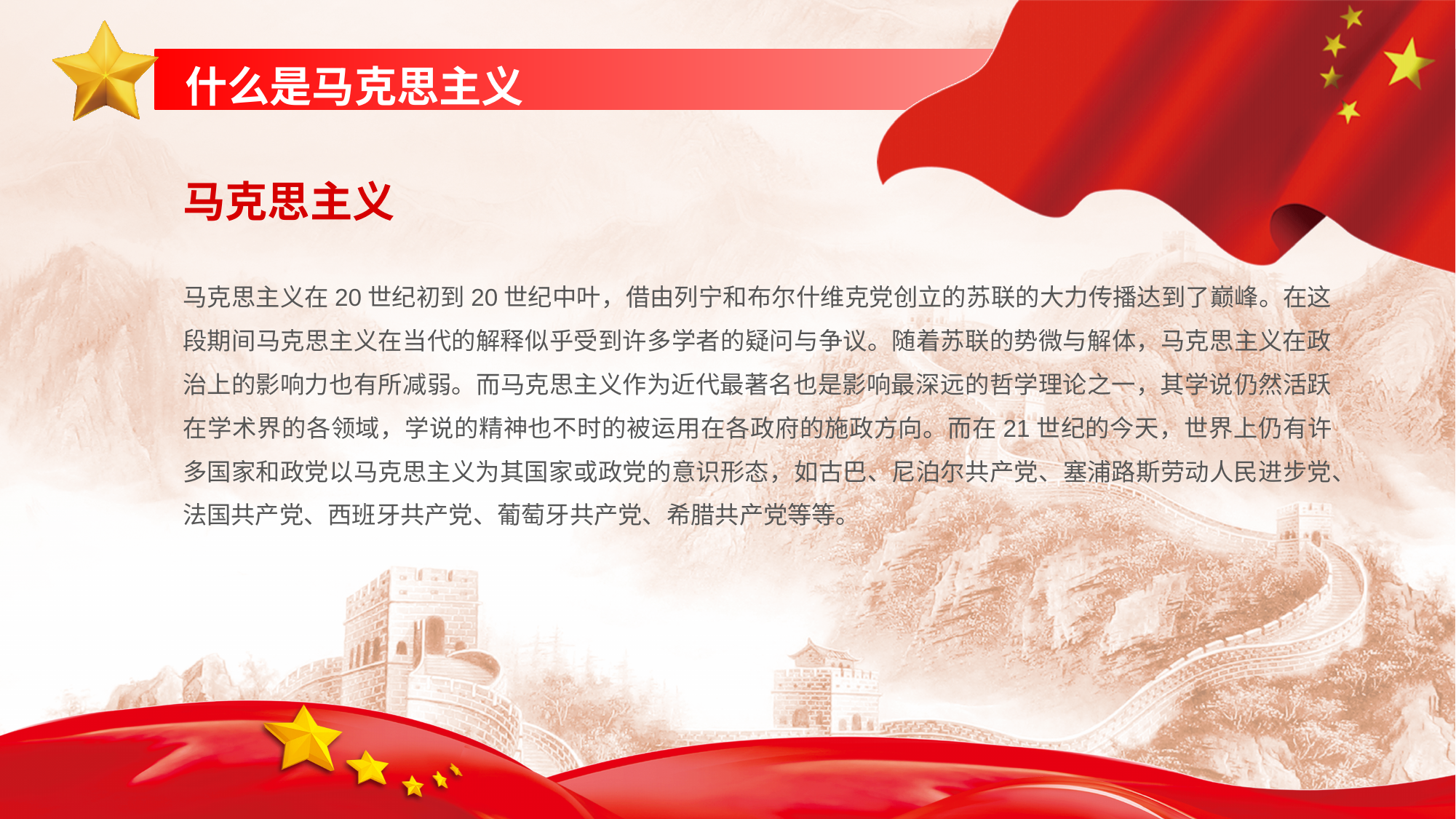

什么是马克思主义
马克思主义
马克思主义在20世纪初到20世纪中叶，借由列宁和布尔什维克党创立的苏联的大力传播达到了巅峰。在这段期间马克思主义在当代的解释似乎受到许多学者的疑问与争议。随着苏联的势微与解体，马克思主义在政治上的影响力也有所减弱。而马克思主义作为近代最著名也是影响最深远的哲学理论之一，其学说仍然活跃在学术界的各领域，学说的精神也不时的被运用在各政府的施政方向。而在21世纪的今天，世界上仍有许多国家和政党以马克思主义为其国家或政党的意识形态，如古巴、尼泊尔共产党、塞浦路斯劳动人民进步党、法国共产党、西班牙共产党、葡萄牙共产党、希腊共产党等等。